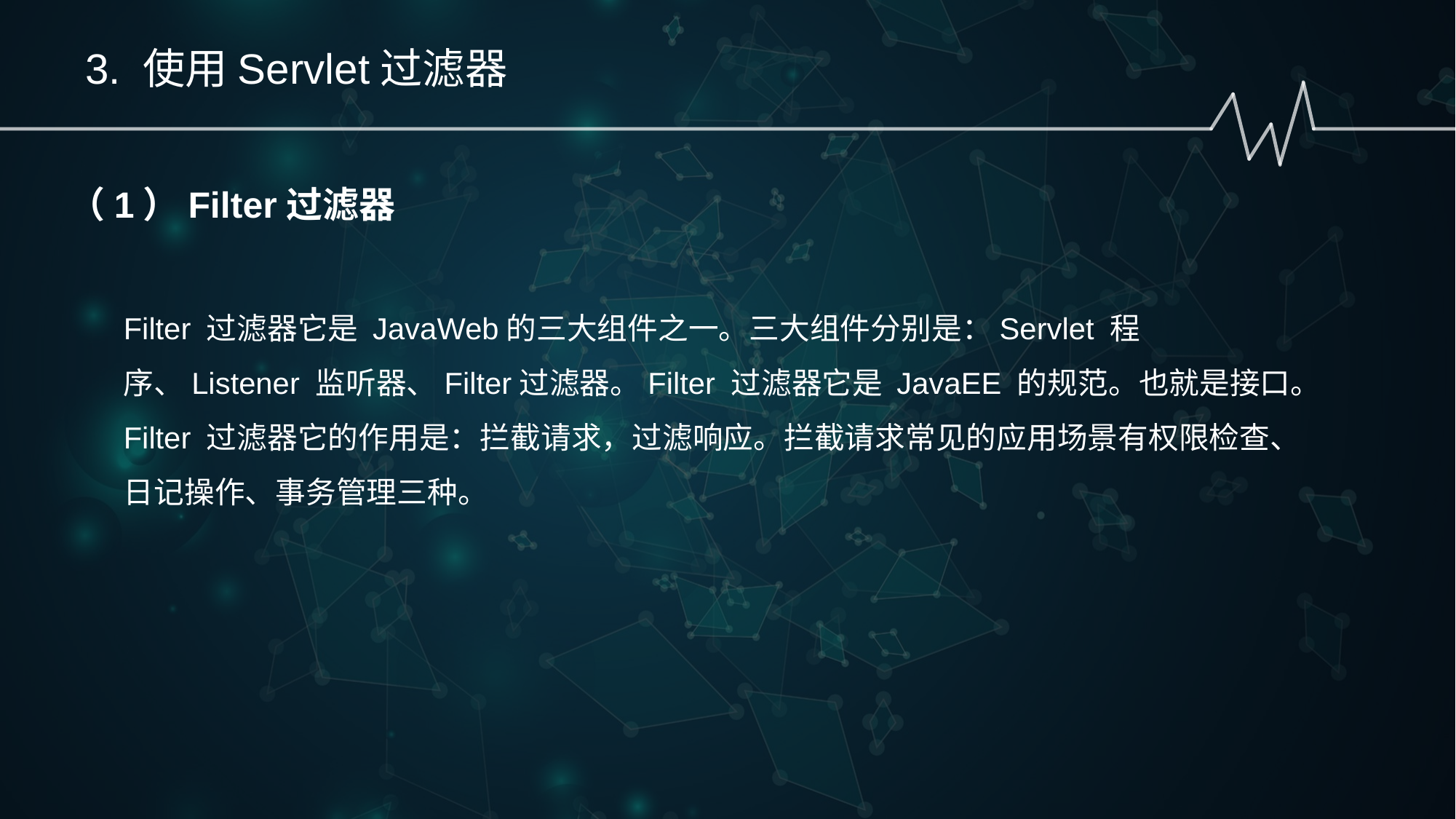

3. 使用Servlet过滤器
（1）Filter过滤器

Filter 过滤器它是 JavaWeb的三大组件之一。三大组件分别是：Servlet 程序、Listener 监听器、Filter过滤器。Filter 过滤器它是 JavaEE 的规范。也就是接口。Filter 过滤器它的作用是：拦截请求，过滤响应。拦截请求常见的应用场景有权限检查、日记操作、事务管理三种。